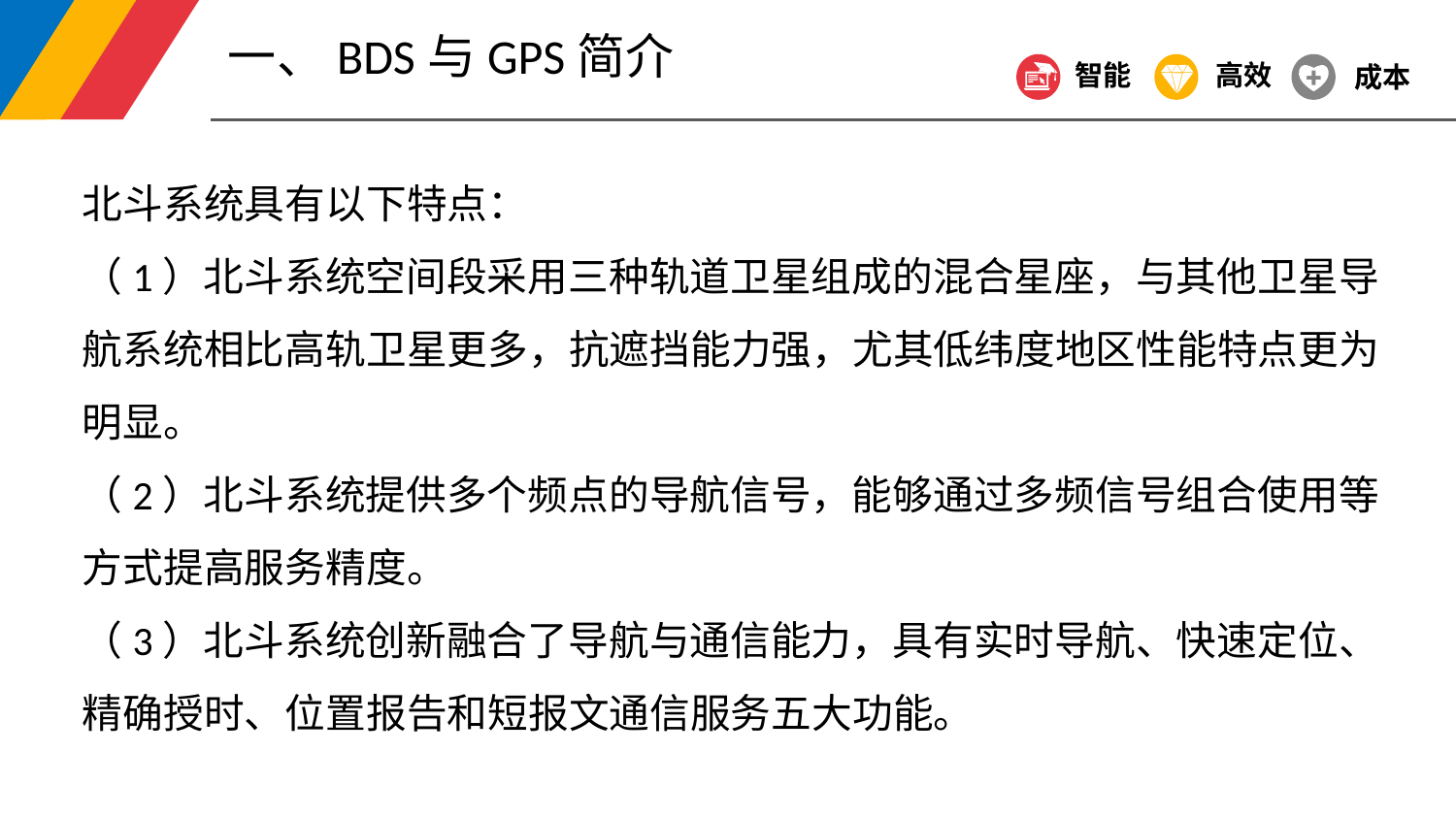

一、BDS与GPS简介
智能
高效
成本
北斗系统具有以下特点：
（1）北斗系统空间段采用三种轨道卫星组成的混合星座，与其他卫星导航系统相比高轨卫星更多，抗遮挡能力强，尤其低纬度地区性能特点更为明显。
（2）北斗系统提供多个频点的导航信号，能够通过多频信号组合使用等方式提高服务精度。
（3）北斗系统创新融合了导航与通信能力，具有实时导航、快速定位、精确授时、位置报告和短报文通信服务五大功能。